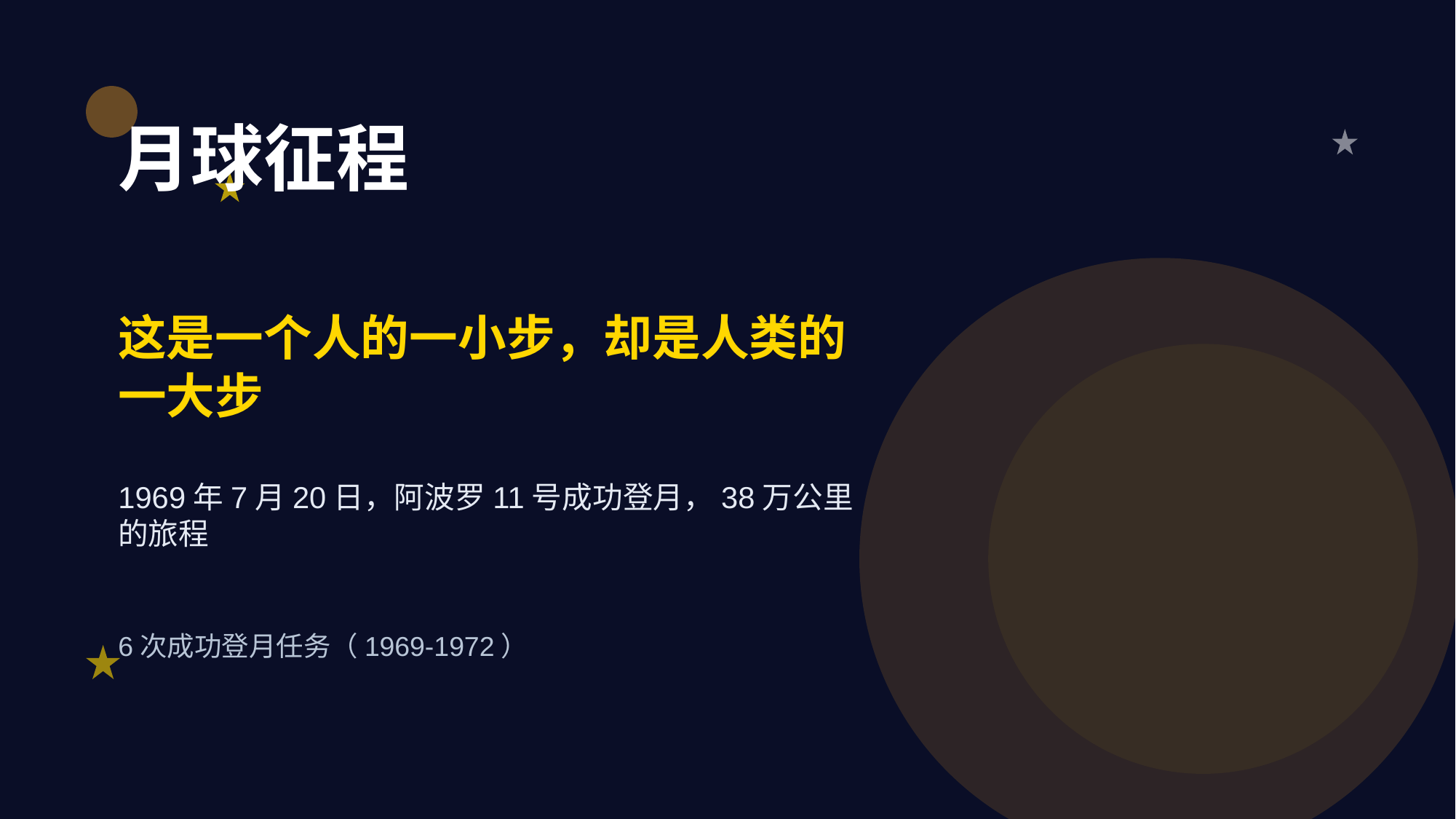

太空探索历程

月球征程

从地球到星辰大海的伟大征程

这是一个人的一小步，却是人类的一大步

1969年7月20日，阿波罗11号成功登月，38万公里的旅程
6次成功登月任务（1969-1972）